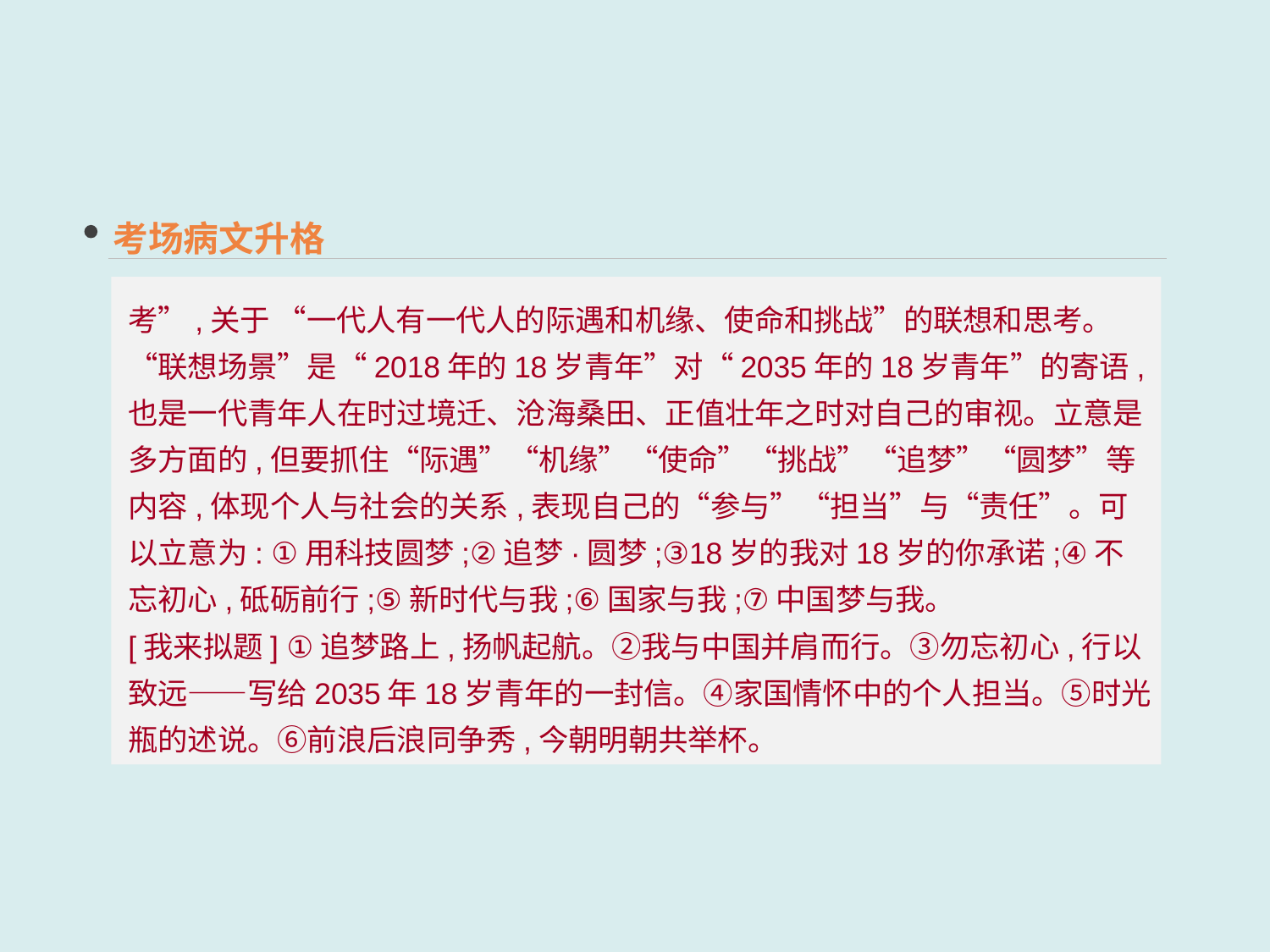

考场病文升格

考”,关于 “一代人有一代人的际遇和机缘、使命和挑战”的联想和思考。“联想场景”是“2018年的18岁青年”对“2035年的18岁青年”的寄语,也是一代青年人在时过境迁、沧海桑田、正值壮年之时对自己的审视。立意是多方面的,但要抓住“际遇”“机缘”“使命”“挑战”“追梦”“圆梦”等内容,体现个人与社会的关系,表现自己的“参与”“担当”与“责任”。可以立意为: ①用科技圆梦;②追梦·圆梦;③18岁的我对18岁的你承诺;④不忘初心,砥砺前行;⑤新时代与我;⑥国家与我;⑦中国梦与我。
[我来拟题] ①追梦路上,扬帆起航。②我与中国并肩而行。③勿忘初心,行以致远——写给2035年18岁青年的一封信。④家国情怀中的个人担当。⑤时光瓶的述说。⑥前浪后浪同争秀,今朝明朝共举杯。